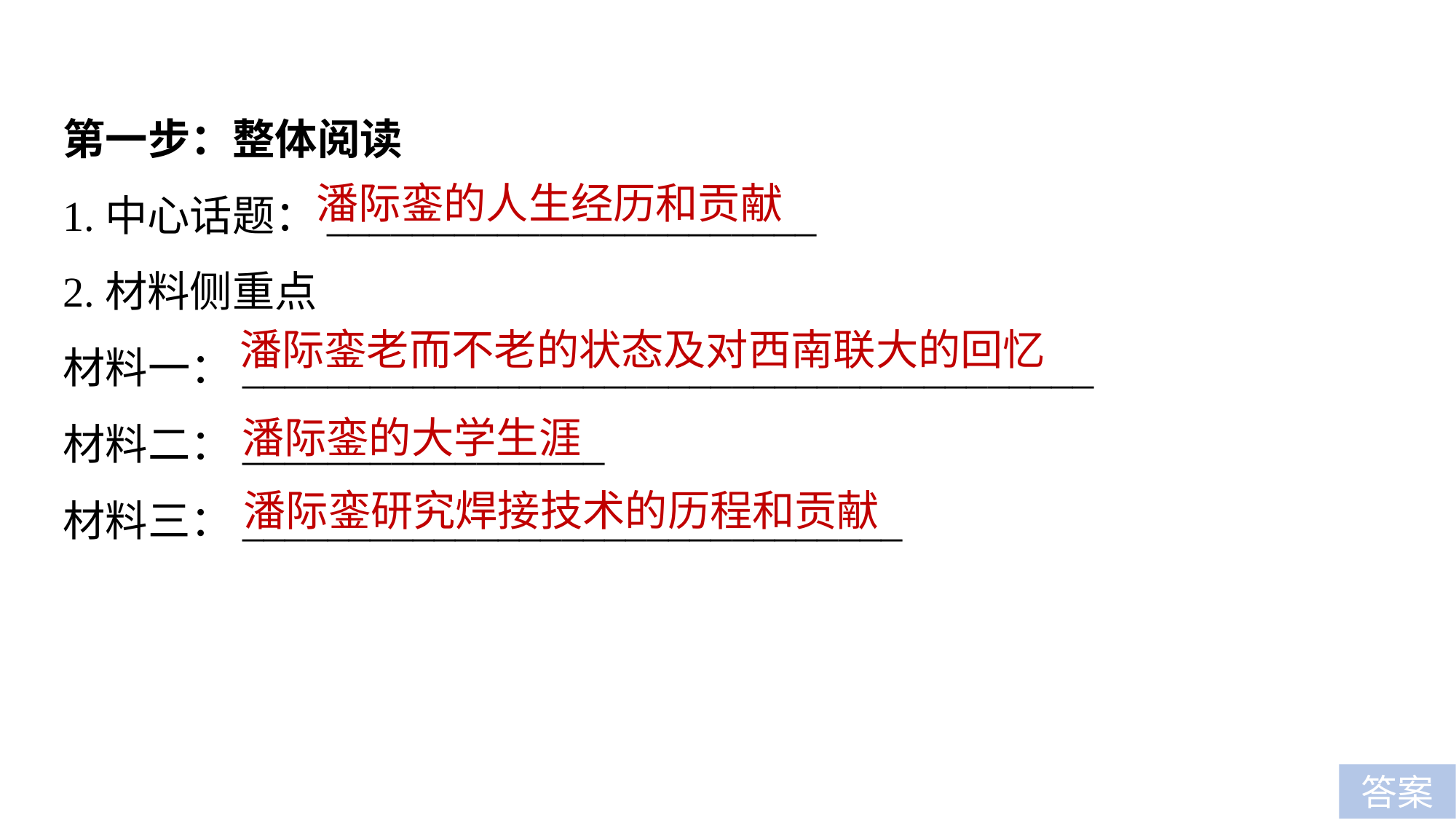

第一步：整体阅读
1.中心话题：_______________________
2.材料侧重点
材料一：________________________________________
材料二：_________________
材料三：_______________________________
潘际銮的人生经历和贡献
潘际銮老而不老的状态及对西南联大的回忆
潘际銮的大学生涯
潘际銮研究焊接技术的历程和贡献
答案